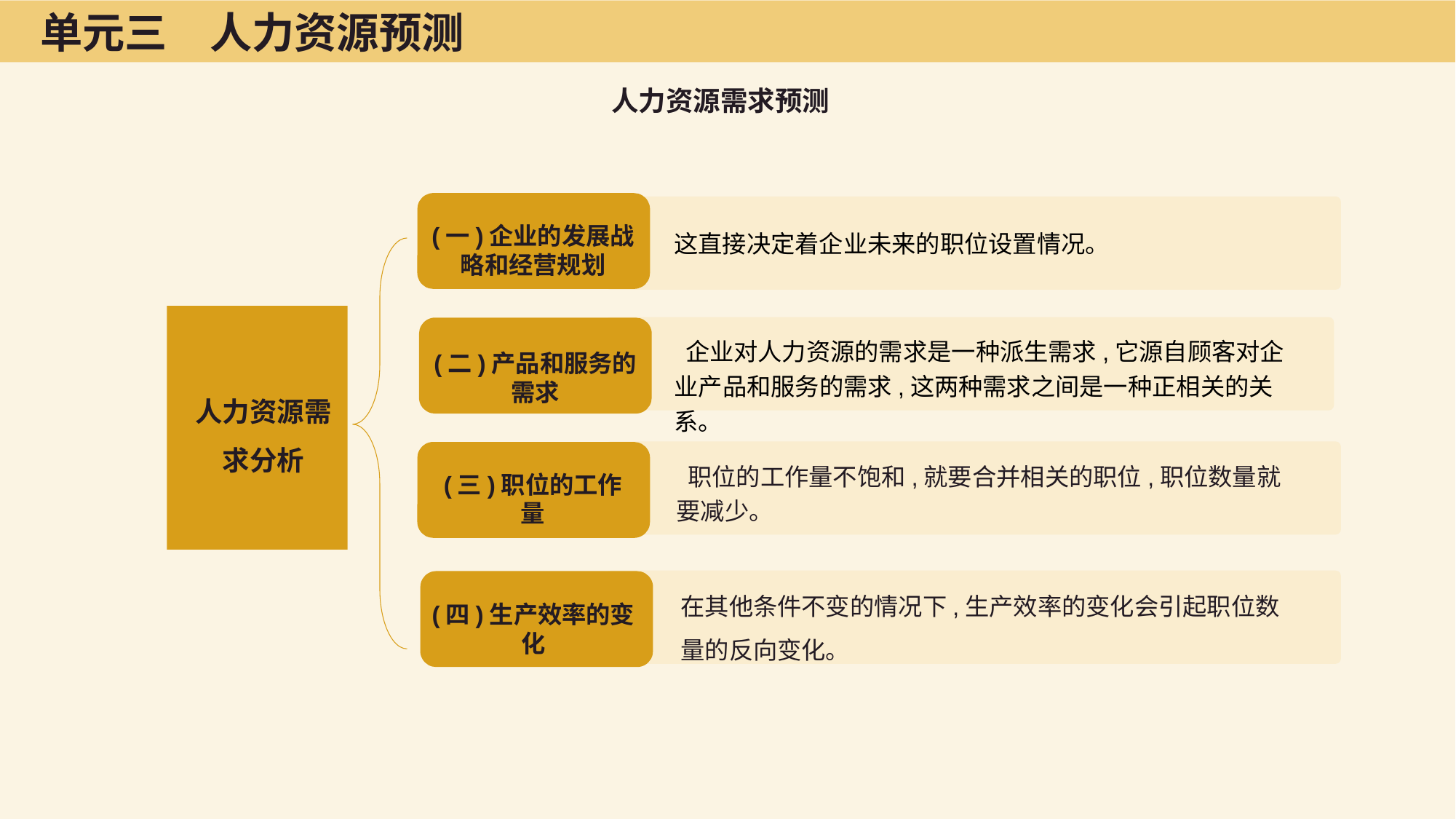

单元三　人力资源预测
人力资源需求预测

(一)企业的发展战略和经营规划

这直接决定着企业未来的职位设置情况。

人力资源需求分析

(二)产品和服务的需求
 企业对人力资源的需求是一种派生需求,它源自顾客对企业产品和服务的需求,这两种需求之间是一种正相关的关系。

(三)职位的工作量
 职位的工作量不饱和,就要合并相关的职位,职位数量就要减少。

(四)生产效率的变化
在其他条件不变的情况下,生产效率的变化会引起职位数量的反向变化。